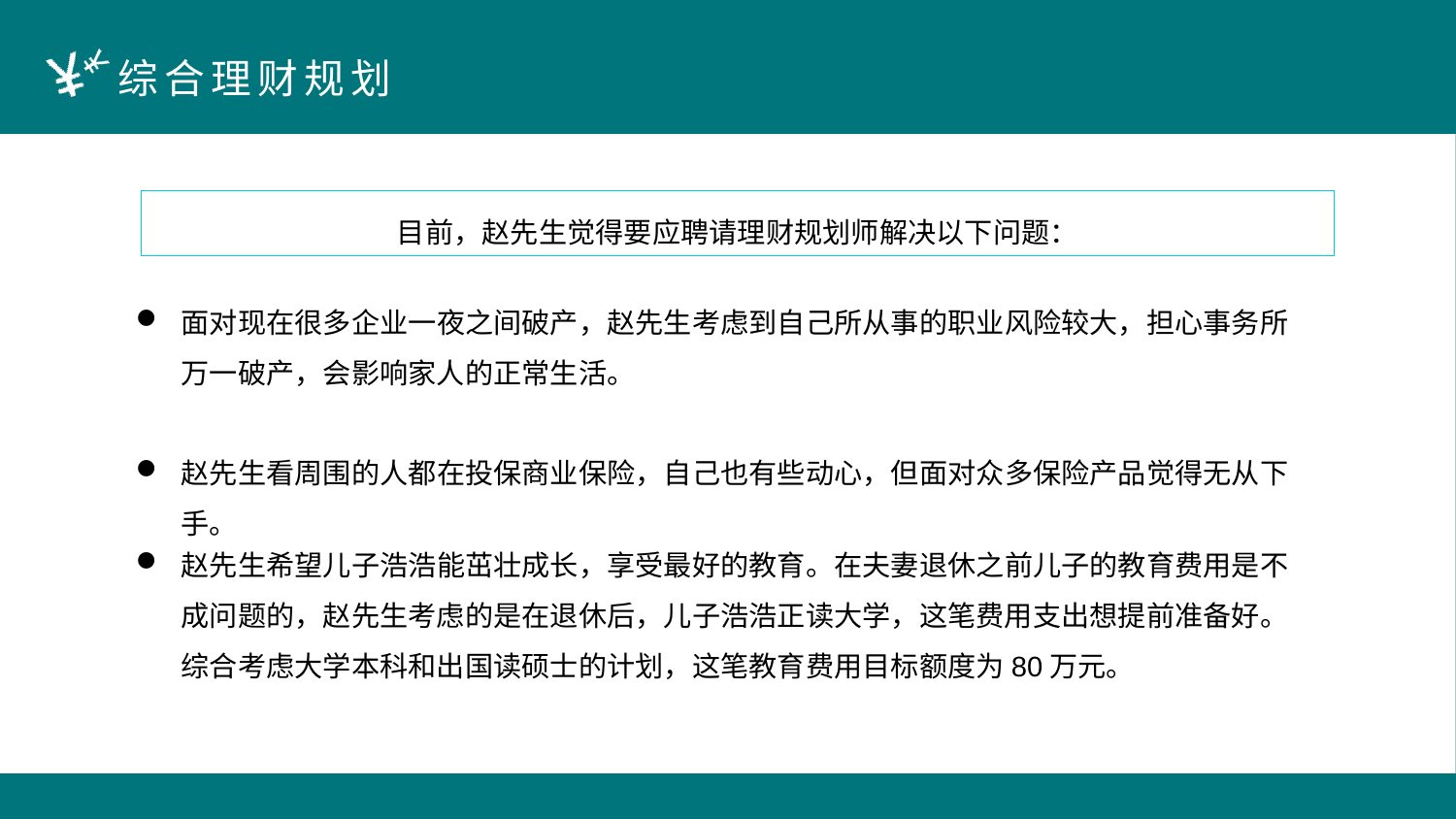

目前，赵先生觉得要应聘请理财规划师解决以下问题：
面对现在很多企业一夜之间破产，赵先生考虑到自己所从事的职业风险较大，担心事务所万一破产，会影响家人的正常生活。
赵先生看周围的人都在投保商业保险，自己也有些动心，但面对众多保险产品觉得无从下手。
赵先生希望儿子浩浩能茁壮成长，享受最好的教育。在夫妻退休之前儿子的教育费用是不成问题的，赵先生考虑的是在退休后，儿子浩浩正读大学，这笔费用支出想提前准备好。综合考虑大学本科和出国读硕士的计划，这笔教育费用目标额度为80万元。